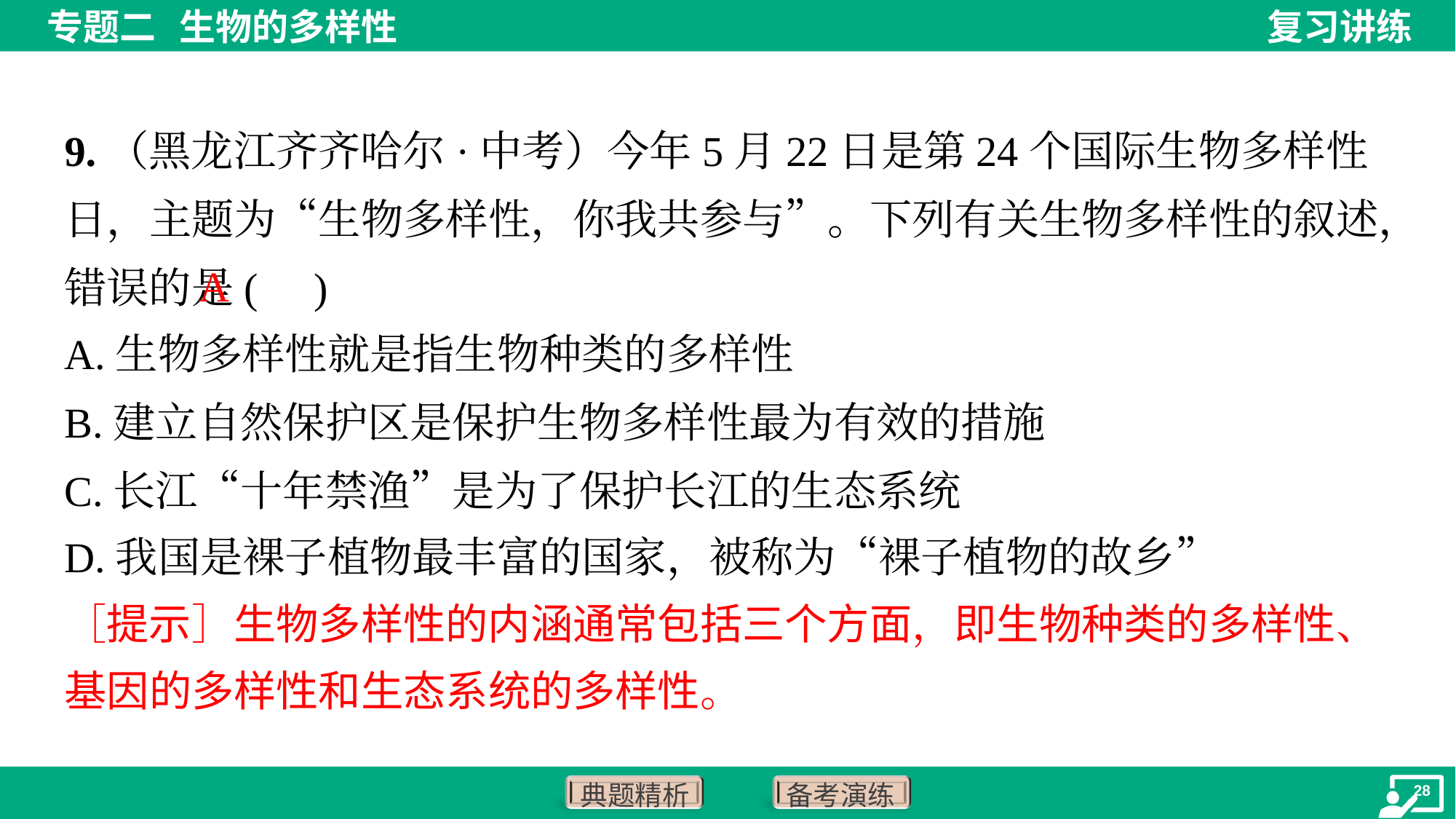

9.（黑龙江齐齐哈尔·中考）今年5月22日是第24个国际生物多样性日，主题为“生物多样性，你我共参与”。下列有关生物多样性的叙述，错误的是(     )
A
A.生物多样性就是指生物种类的多样性
B.建立自然保护区是保护生物多样性最为有效的措施
C.长江“十年禁渔”是为了保护长江的生态系统
D.我国是裸子植物最丰富的国家，被称为“裸子植物的故乡”
［提示］生物多样性的内涵通常包括三个方面，即生物种类的多样性、
基因的多样性和生态系统的多样性。